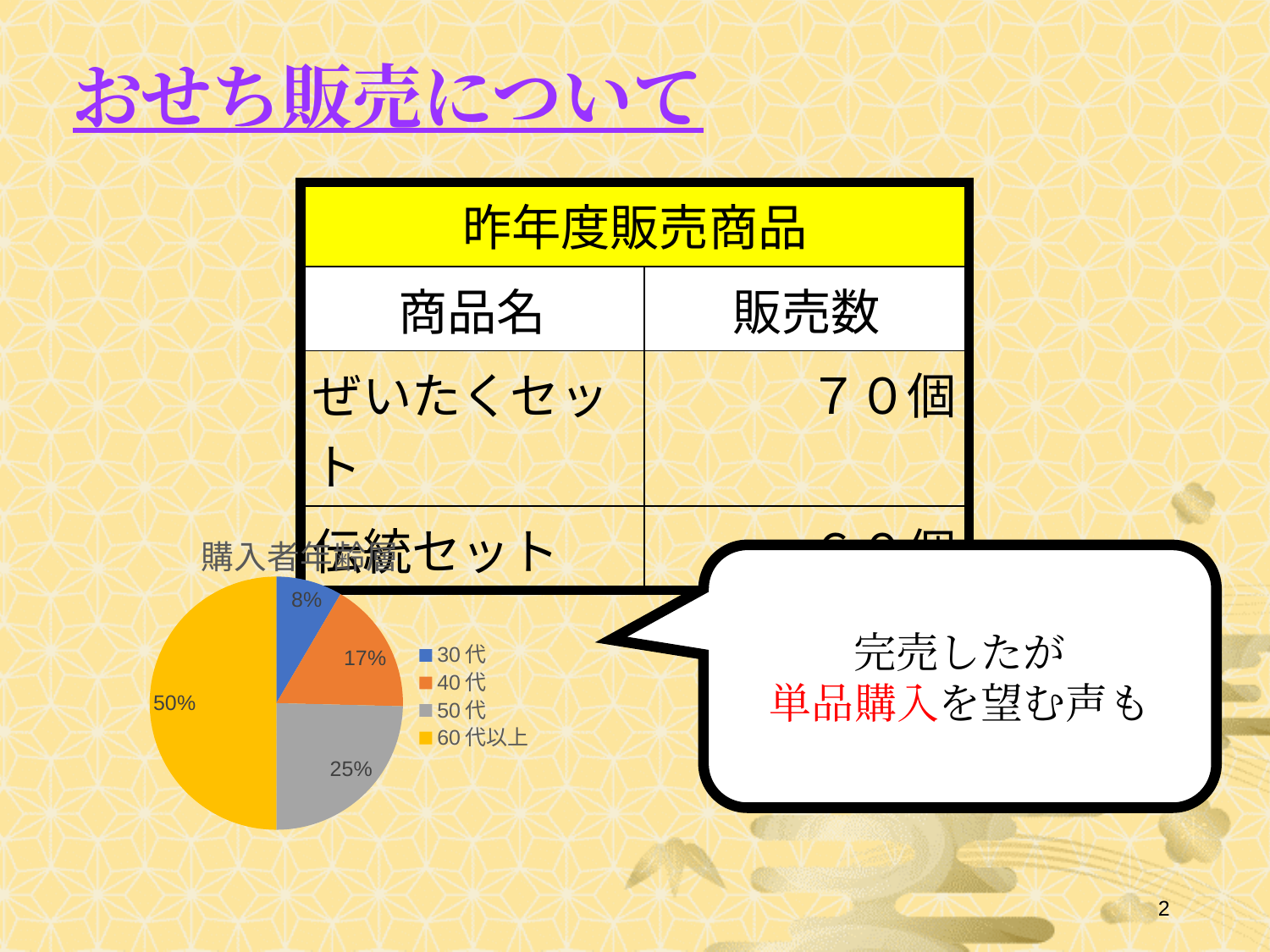

おせち販売について
| 昨年度販売商品 |  |
| --- | --- |
| 商品名 | 販売数 |
| ぜいたくセット | ７０個 |
| 伝統セット | ６０個 |

### Chart: 購入者年齢層

| Category | 購入者数 |
|---|---|
| 30代 | 11.0 |
| 40代 | 22.0 |
| 50代 | 32.0 |
| 60代以上 | 65.0 |
完売したが
単品購入を望む声も
2